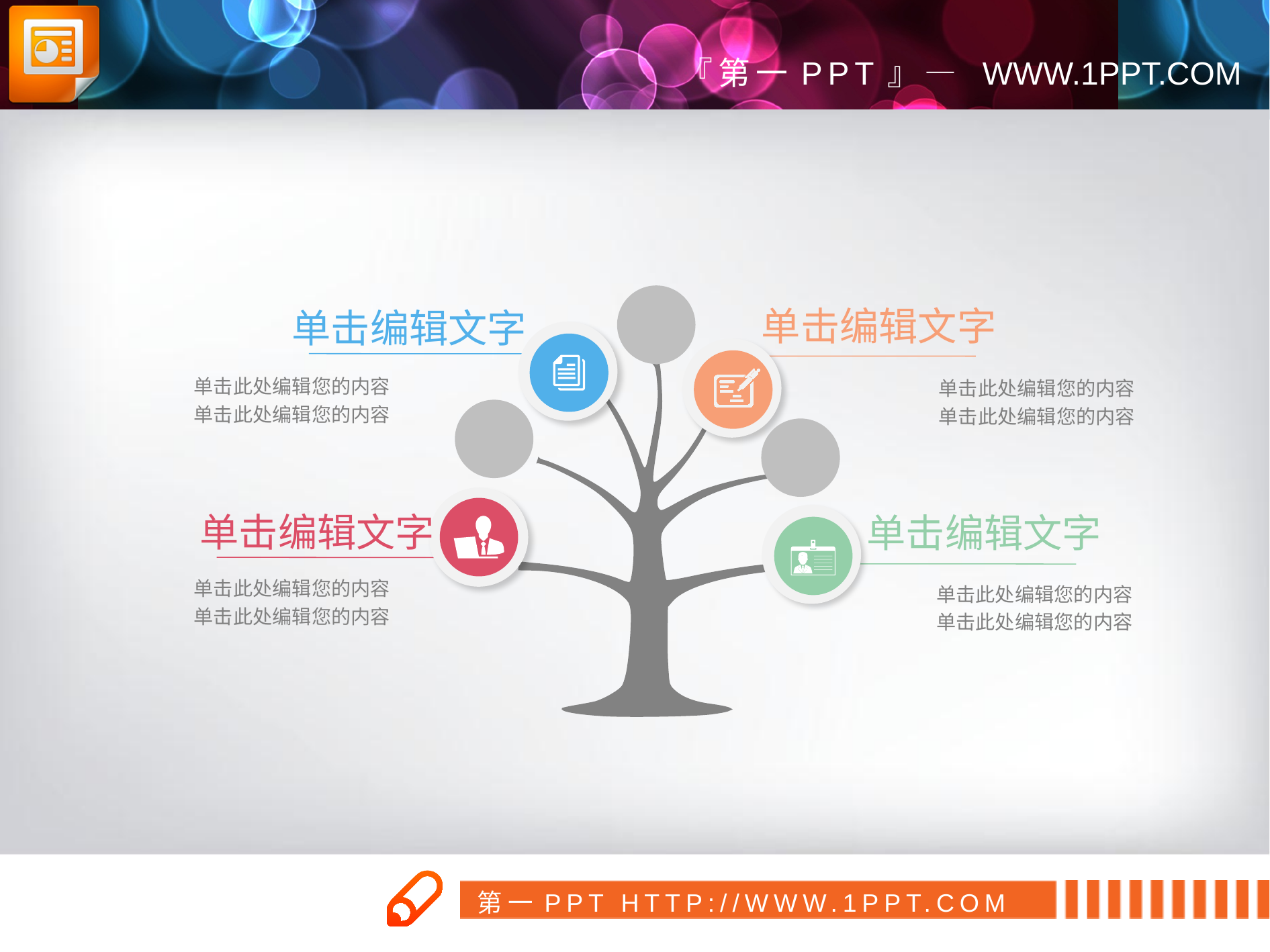

单击编辑文字
单击编辑文字

单击此处编辑您的内容
单击此处编辑您的内容
单击此处编辑您的内容
单击此处编辑您的内容

单击编辑文字
单击编辑文字

单击此处编辑您的内容
单击此处编辑您的内容
单击此处编辑您的内容
单击此处编辑您的内容